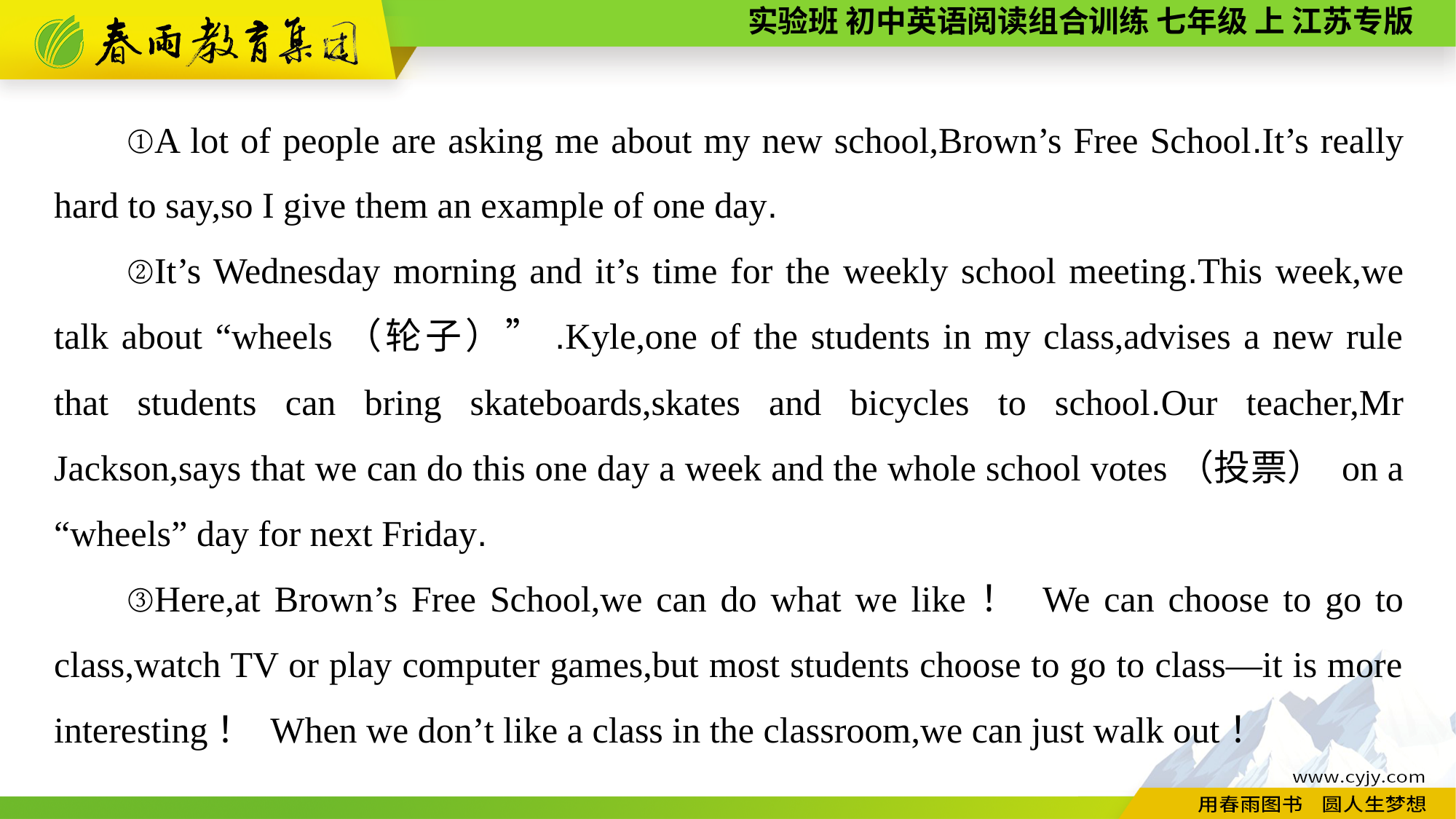

①A lot of people are asking me about my new school,Brown’s Free School.It’s really hard to say,so I give them an example of one day.
②It’s Wednesday morning and it’s time for the weekly school meeting.This week,we talk about “wheels（轮子）”.Kyle,one of the students in my class,advises a new rule that students can bring skateboards,skates and bicycles to school.Our teacher,Mr Jackson,says that we can do this one day a week and the whole school votes（投票） on a “wheels” day for next Friday.
③Here,at Brown’s Free School,we can do what we like！ We can choose to go to class,watch TV or play computer games,but most students choose to go to class—it is more interesting！ When we don’t like a class in the classroom,we can just walk out！